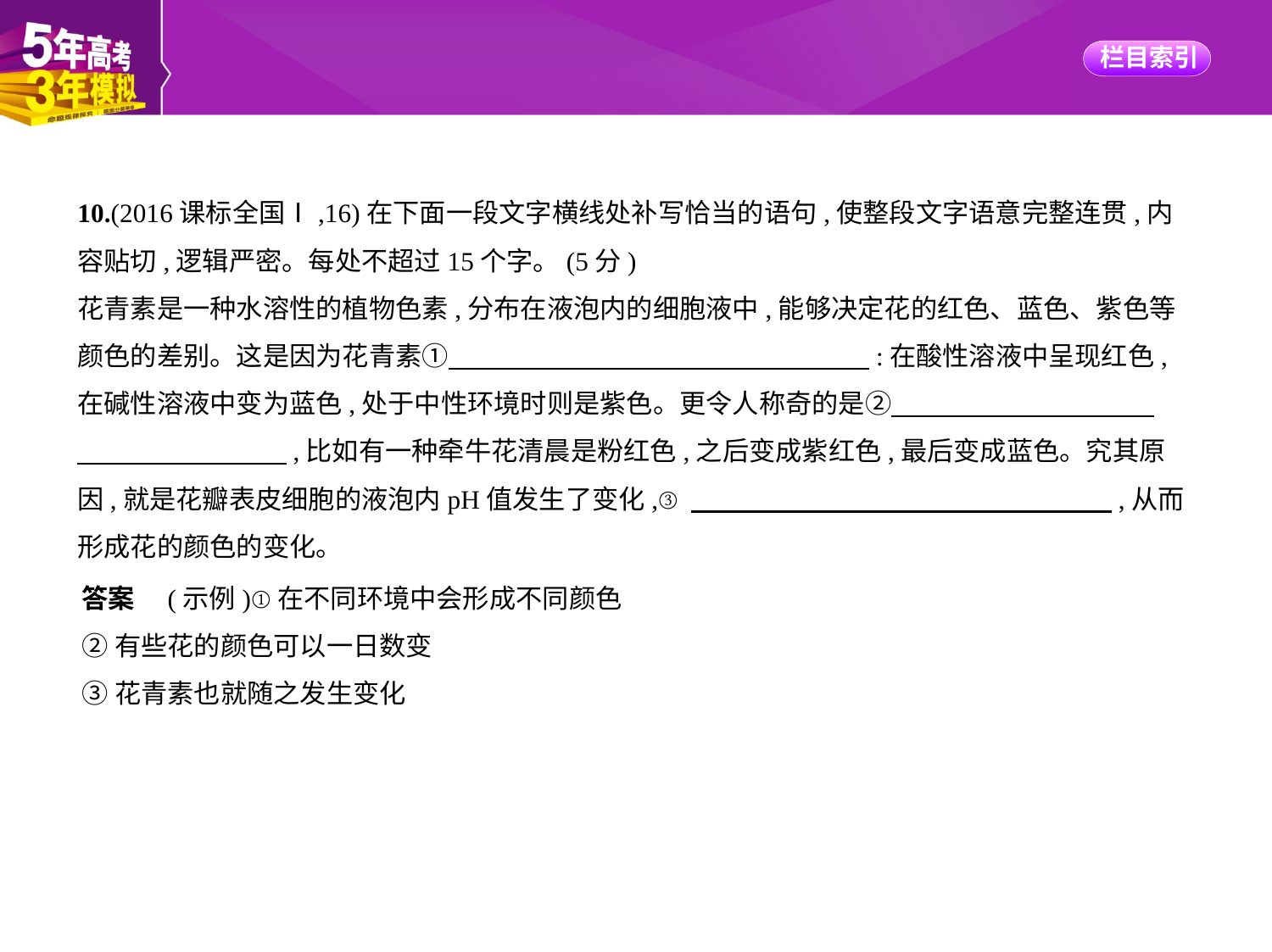

10.(2016课标全国Ⅰ,16)在下面一段文字横线处补写恰当的语句,使整段文字语意完整连贯,内
容贴切,逻辑严密。每处不超过15个字。(5分)
花青素是一种水溶性的植物色素,分布在液泡内的细胞液中,能够决定花的红色、蓝色、紫色等
颜色的差别。这是因为花青素①　　　　　　　　　　　　　　　    :在酸性溶液中呈现红色,
在碱性溶液中变为蓝色,处于中性环境时则是紫色。更令人称奇的是②　　　　　　　　　    
　　　　　　　    ,比如有一种牵牛花清晨是粉红色,之后变成紫红色,最后变成蓝色。究其原
因,就是花瓣表皮细胞的液泡内pH值发生了变化,③　　　　　　　　　　　　　　　    ,从而
形成花的颜色的变化。
答案　(示例)①在不同环境中会形成不同颜色
②有些花的颜色可以一日数变
③花青素也就随之发生变化